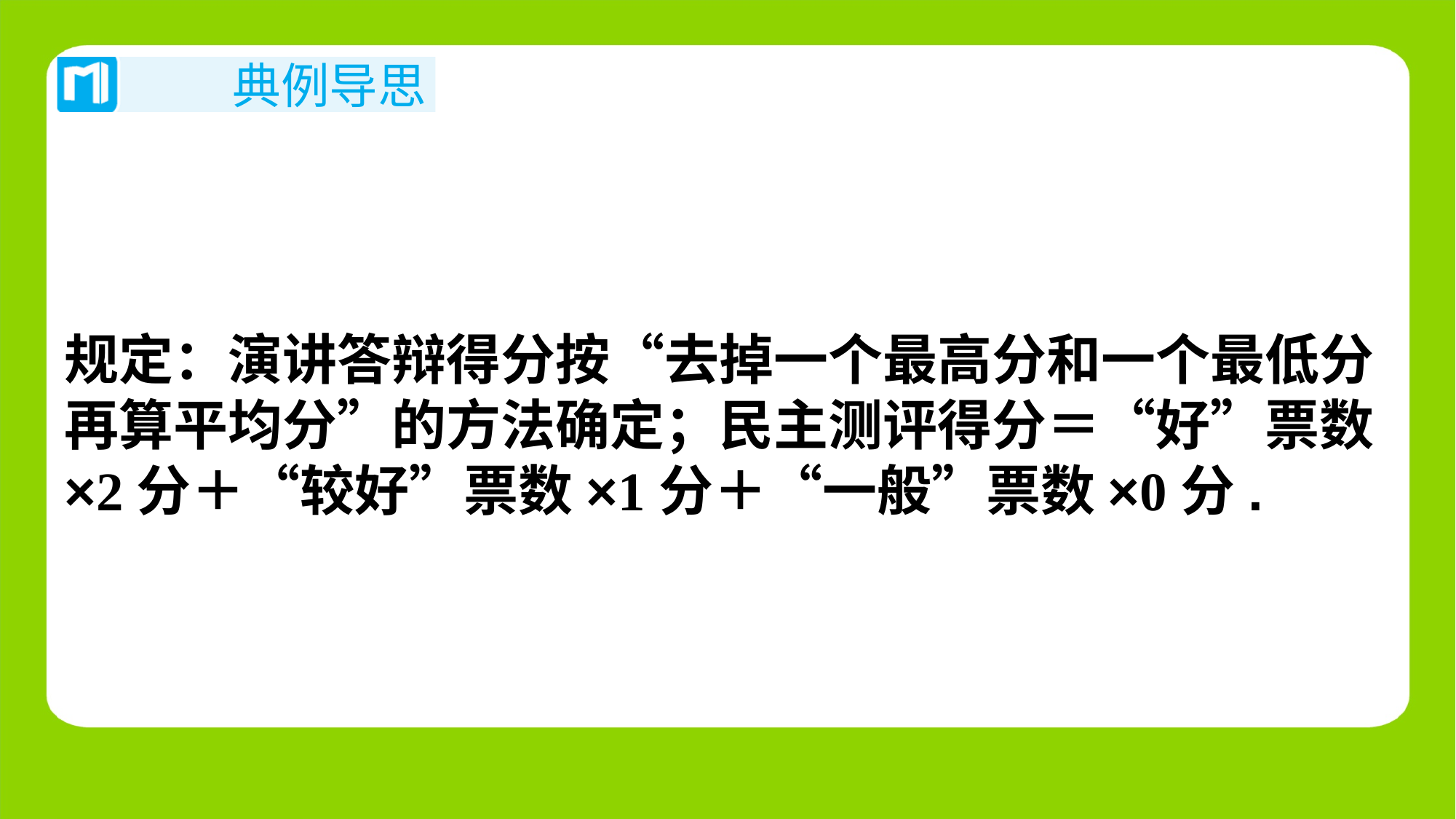

规定：演讲答辩得分按“去掉一个最高分和一个最低分
再算平均分”的方法确定；民主测评得分＝“好”票数
×2分＋“较好”票数×1分＋“一般”票数×0分.